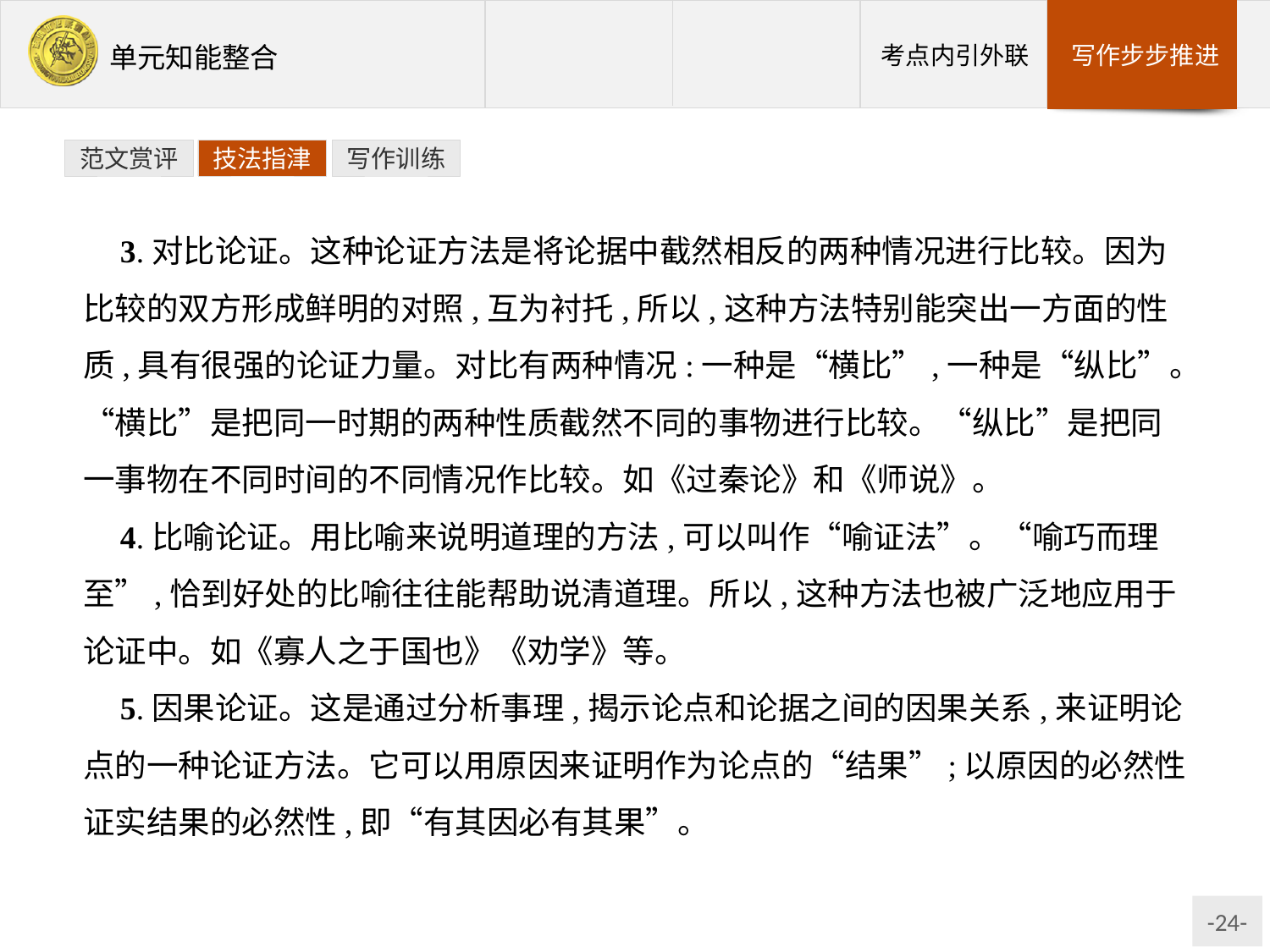

范文赏评
技法指津
写作训练
3.对比论证。这种论证方法是将论据中截然相反的两种情况进行比较。因为比较的双方形成鲜明的对照,互为衬托,所以,这种方法特别能突出一方面的性质,具有很强的论证力量。对比有两种情况:一种是“横比”,一种是“纵比”。“横比”是把同一时期的两种性质截然不同的事物进行比较。“纵比”是把同一事物在不同时间的不同情况作比较。如《过秦论》和《师说》。
4.比喻论证。用比喻来说明道理的方法,可以叫作“喻证法”。“喻巧而理至”,恰到好处的比喻往往能帮助说清道理。所以,这种方法也被广泛地应用于论证中。如《寡人之于国也》《劝学》等。
5.因果论证。这是通过分析事理,揭示论点和论据之间的因果关系,来证明论点的一种论证方法。它可以用原因来证明作为论点的“结果”;以原因的必然性证实结果的必然性,即“有其因必有其果”。